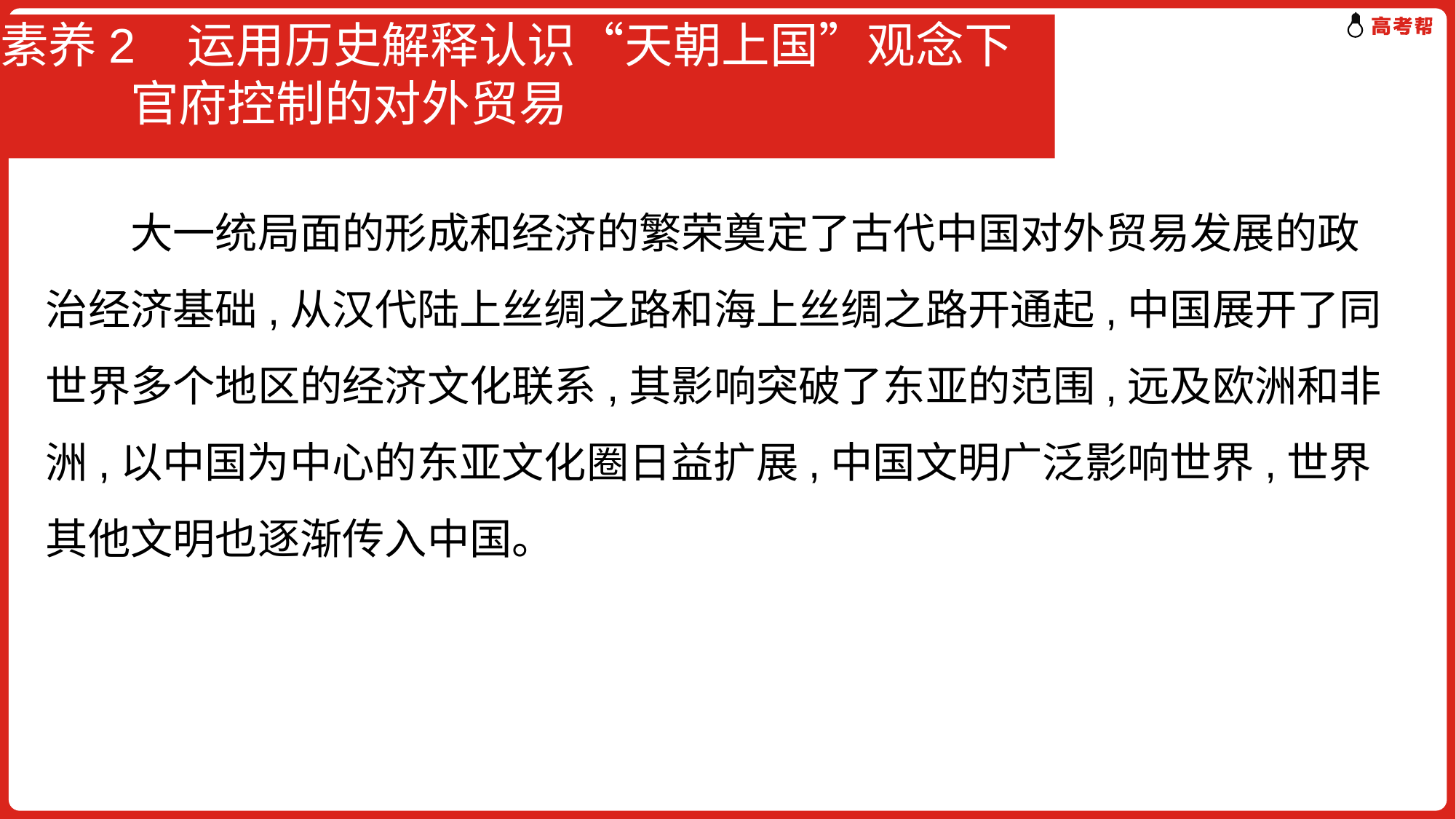

# 素养2   运用历史解释认识“天朝上国”观念下 官府控制的对外贸易
　　大一统局面的形成和经济的繁荣奠定了古代中国对外贸易发展的政治经济基础,从汉代陆上丝绸之路和海上丝绸之路开通起,中国展开了同世界多个地区的经济文化联系,其影响突破了东亚的范围,远及欧洲和非洲,以中国为中心的东亚文化圈日益扩展,中国文明广泛影响世界,世界其他文明也逐渐传入中国。